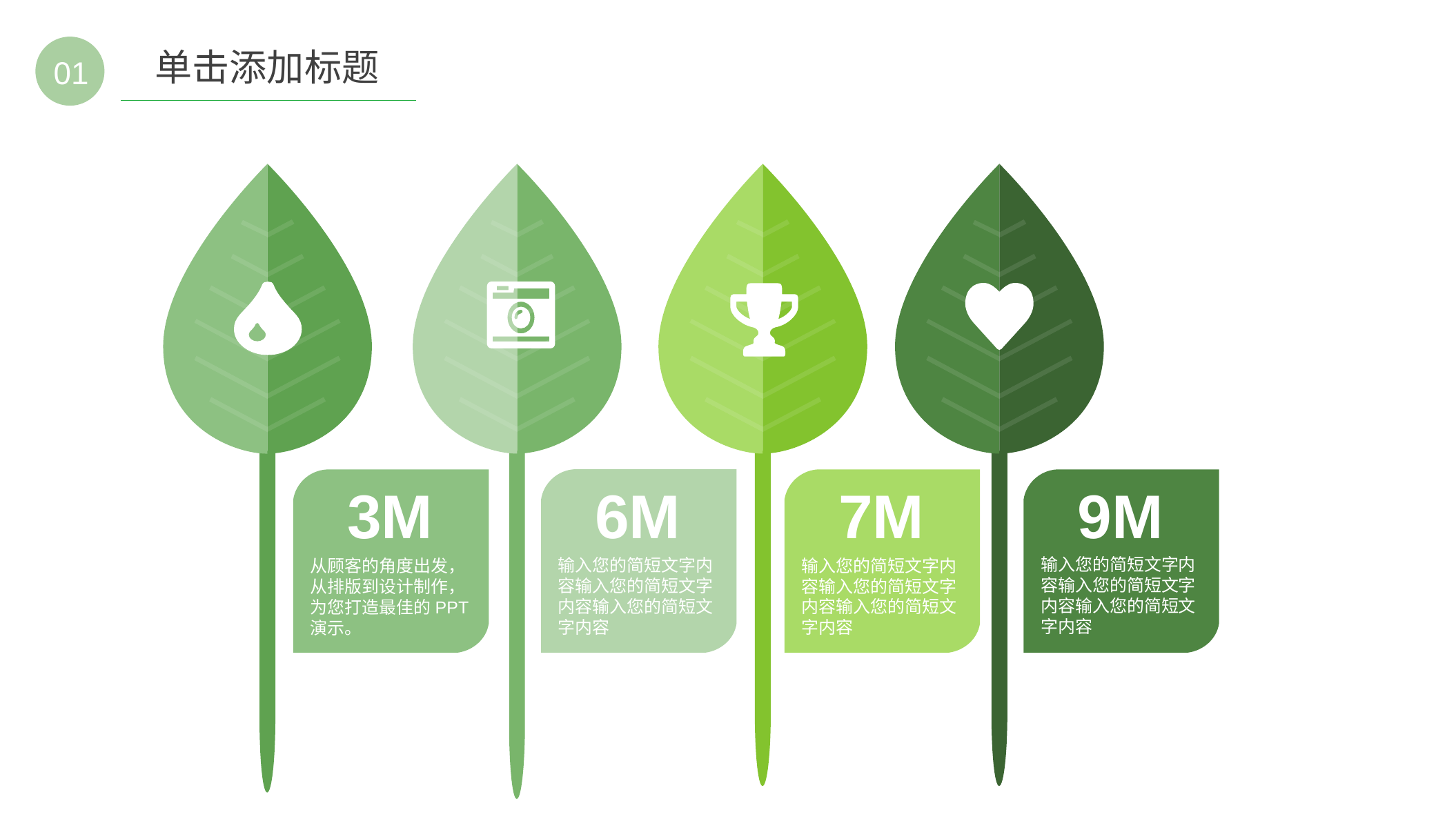

01
单击添加标题

6M
输入您的简短文字内容输入您的简短文字内容输入您的简短文字内容

7M
输入您的简短文字内容输入您的简短文字内容输入您的简短文字内容

9M
输入您的简短文字内容输入您的简短文字内容输入您的简短文字内容

3M
从顾客的角度出发，从排版到设计制作，为您打造最佳的PPT演示。